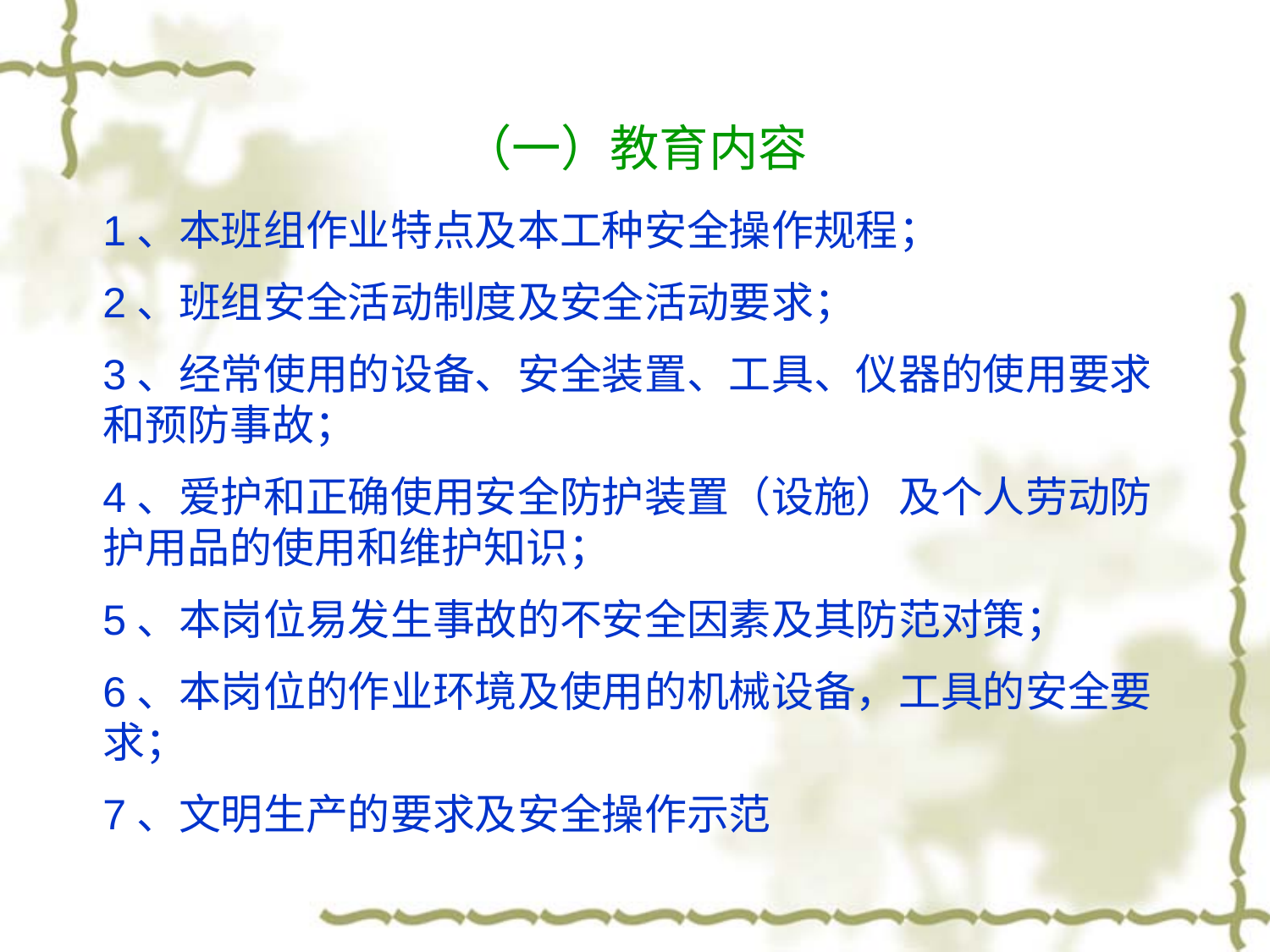

# （一）教育内容
1、本班组作业特点及本工种安全操作规程；
2、班组安全活动制度及安全活动要求；
3、经常使用的设备、安全装置、工具、仪器的使用要求和预防事故；
4、爱护和正确使用安全防护装置（设施）及个人劳动防护用品的使用和维护知识；
5、本岗位易发生事故的不安全因素及其防范对策；
6、本岗位的作业环境及使用的机械设备，工具的安全要求；
7、文明生产的要求及安全操作示范